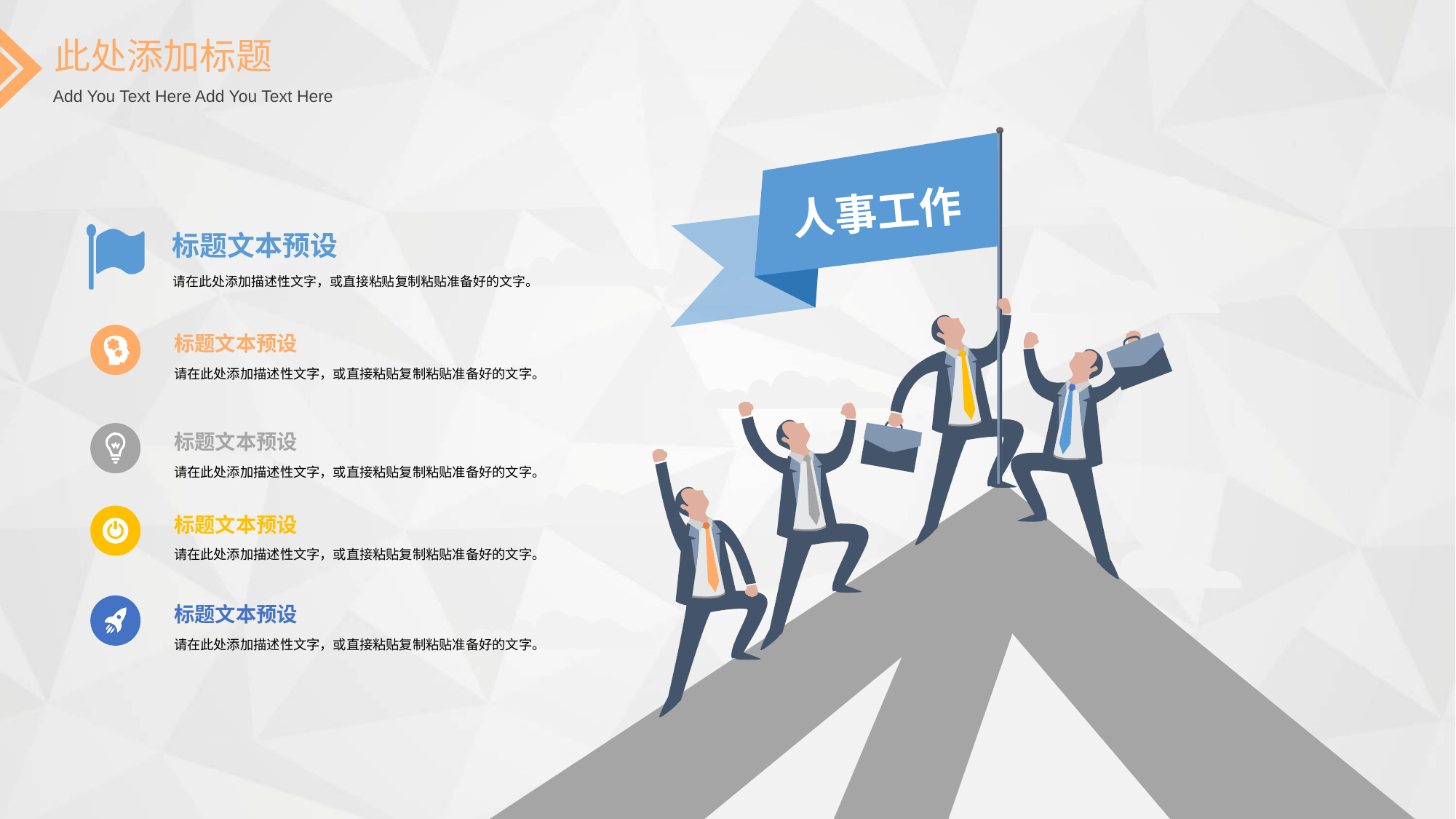

此处添加标题
Add You Text Here Add You Text Here

人事工作

标题文本预设

请在此处添加描述性文字，或直接粘贴复制粘贴准备好的文字。

标题文本预设
请在此处添加描述性文字，或直接粘贴复制粘贴准备好的文字。

标题文本预设
请在此处添加描述性文字，或直接粘贴复制粘贴准备好的文字。

标题文本预设
请在此处添加描述性文字，或直接粘贴复制粘贴准备好的文字。

标题文本预设
请在此处添加描述性文字，或直接粘贴复制粘贴准备好的文字。